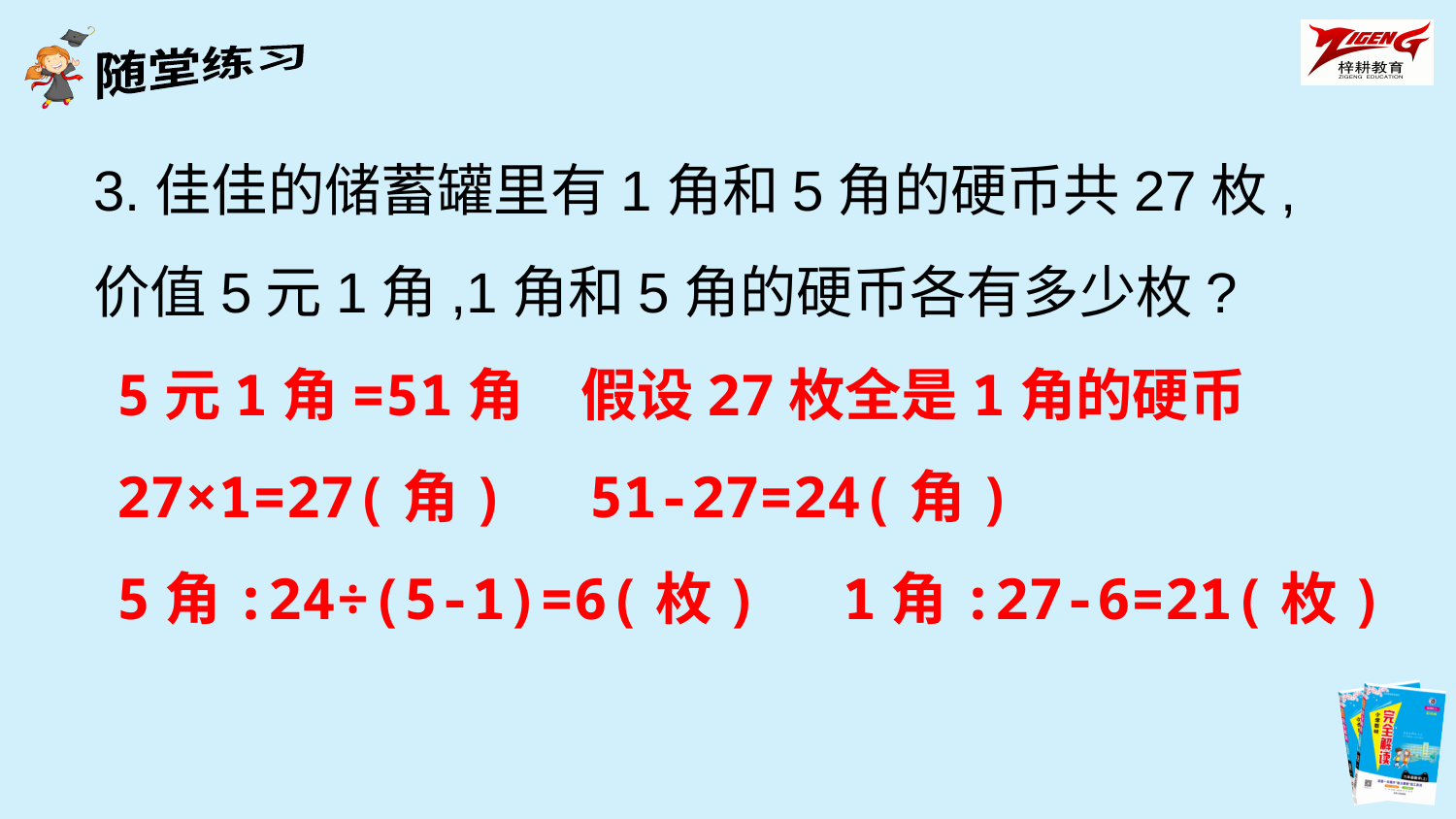

3.佳佳的储蓄罐里有1角和5角的硬币共27枚,价值5元1角,1角和5角的硬币各有多少枚?
5元1角=51角　假设27枚全是1角的硬币
27×1=27(角)　51-27=24(角)
5角:24÷(5-1)=6(枚)　1角:27-6=21(枚)